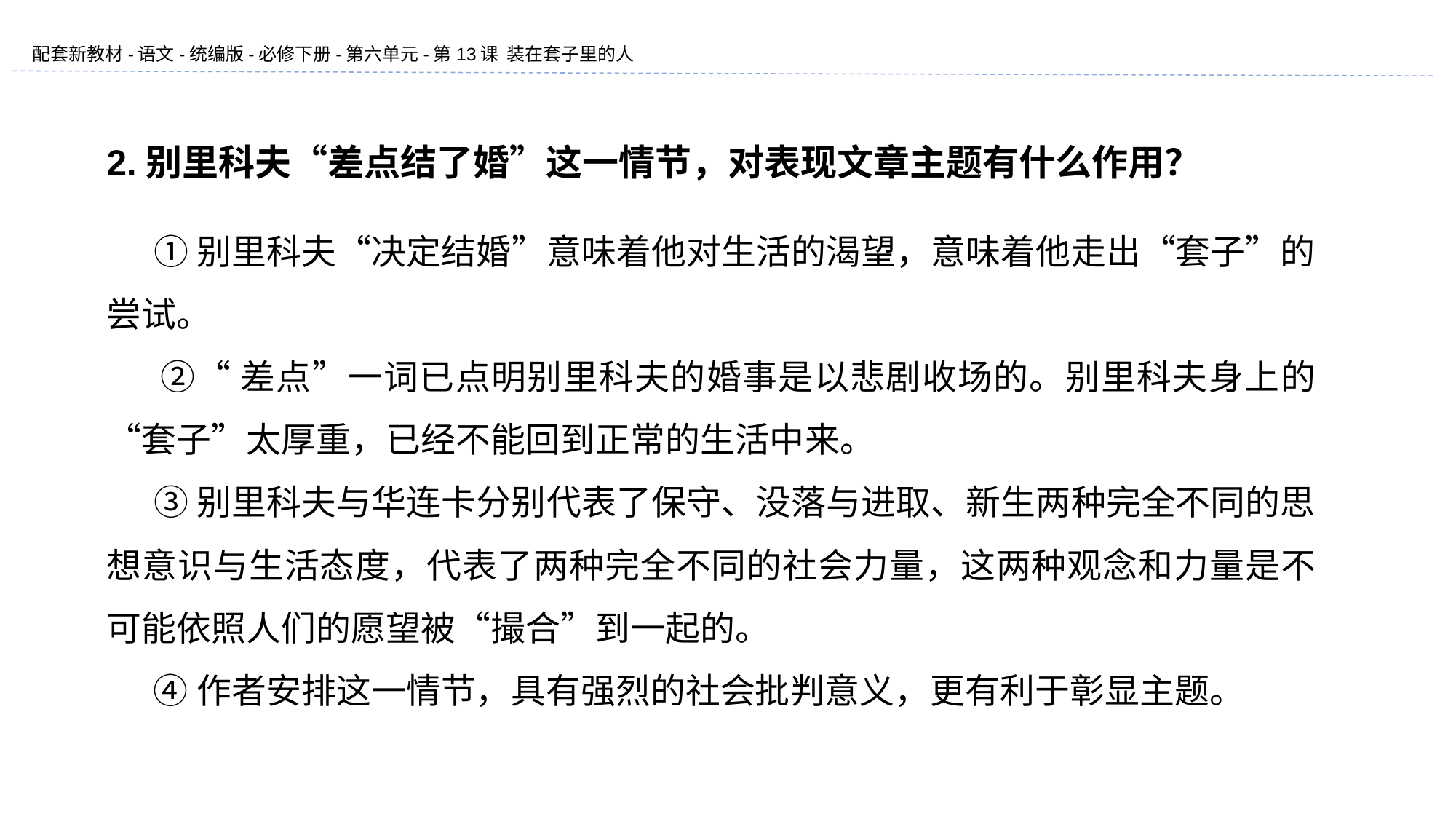

2.别里科夫“差点结了婚”这一情节，对表现文章主题有什么作用？
      ①别里科夫“决定结婚”意味着他对生活的渴望，意味着他走出“套子”的尝试。
      ②“差点”一词已点明别里科夫的婚事是以悲剧收场的。别里科夫身上的“套子”太厚重，已经不能回到正常的生活中来。
      ③别里科夫与华连卡分别代表了保守、没落与进取、新生两种完全不同的思想意识与生活态度，代表了两种完全不同的社会力量，这两种观念和力量是不可能依照人们的愿望被“撮合”到一起的。
      ④作者安排这一情节，具有强烈的社会批判意义，更有利于彰显主题。